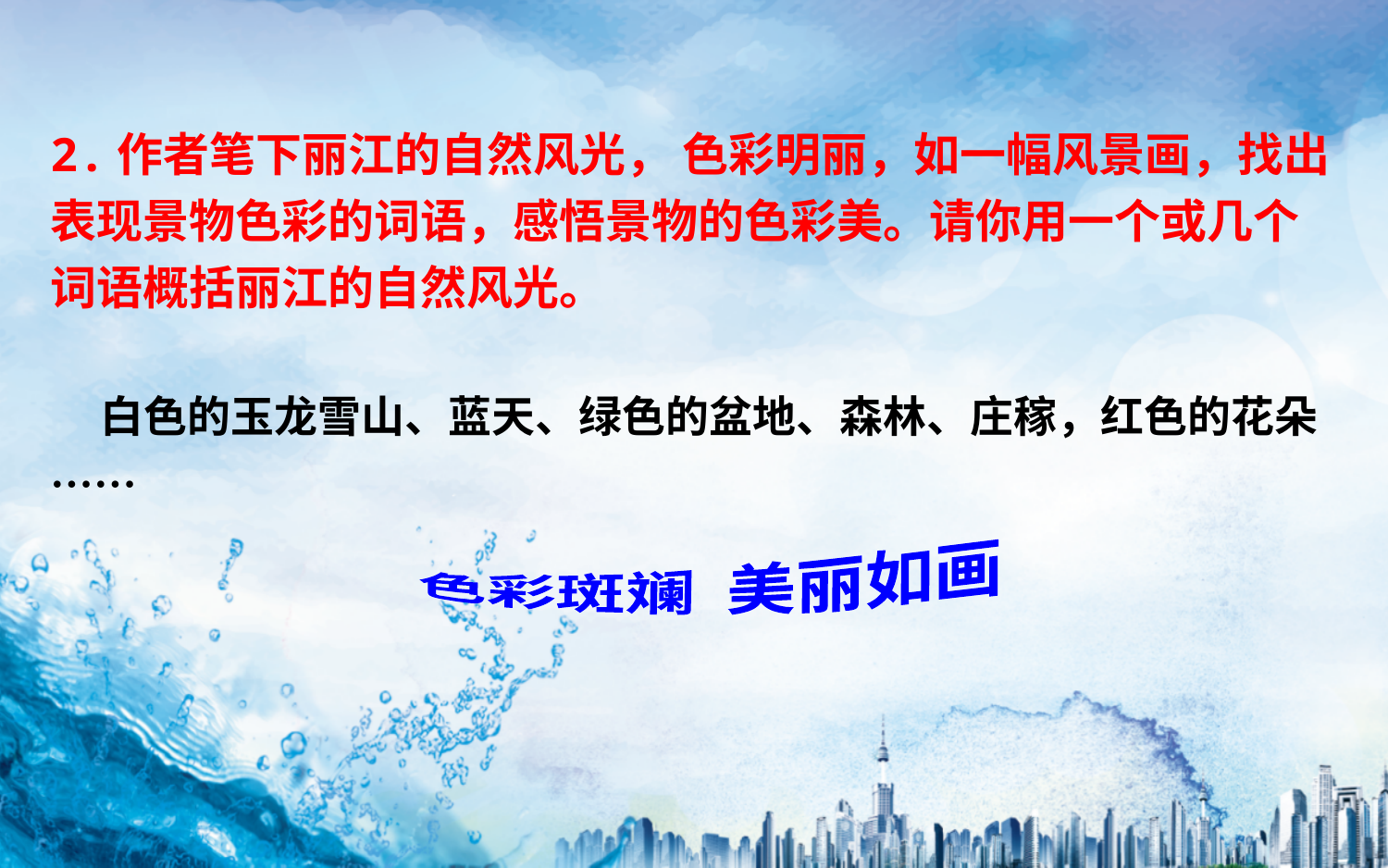

2.作者笔下丽江的自然风光， 色彩明丽，如一幅风景画，找出表现景物色彩的词语，感悟景物的色彩美。请你用一个或几个词语概括丽江的自然风光。
    白色的玉龙雪山、蓝天、绿色的盆地、森林、庄稼，红色的花朵……
色彩斑斓  美丽如画